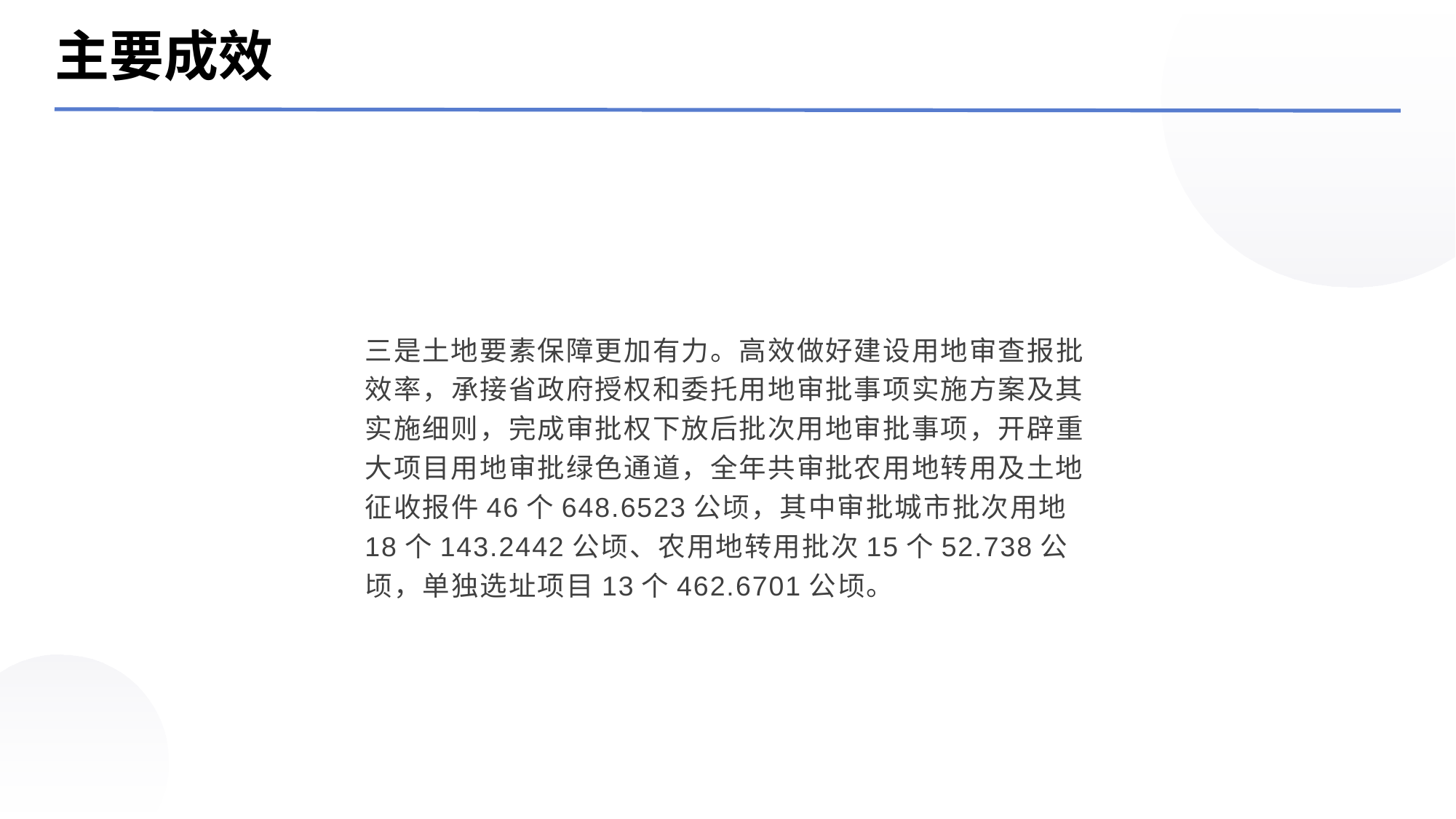

主要成效
三是土地要素保障更加有力。高效做好建设用地审查报批效率，承接省政府授权和委托用地审批事项实施方案及其实施细则，完成审批权下放后批次用地审批事项，开辟重大项目用地审批绿色通道，全年共审批农用地转用及土地征收报件46个648.6523公顷，其中审批城市批次用地18个143.2442公顷、农用地转用批次15个52.738公顷，单独选址项目13个462.6701公顷。